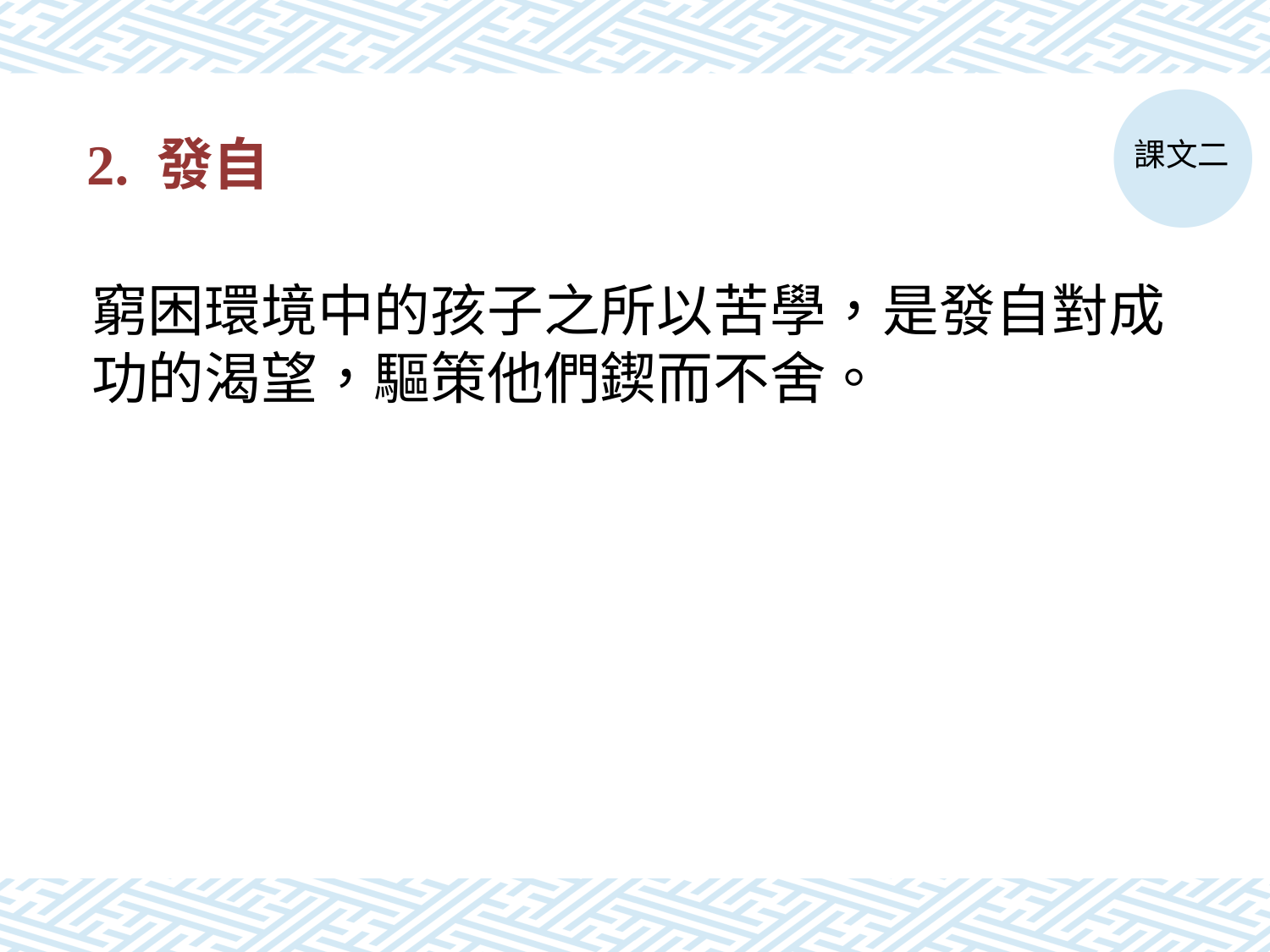

課文二
# 2. 發自
窮困環境中的孩子之所以苦學，是發自對成功的渴望，驅策他們鍥而不舍。